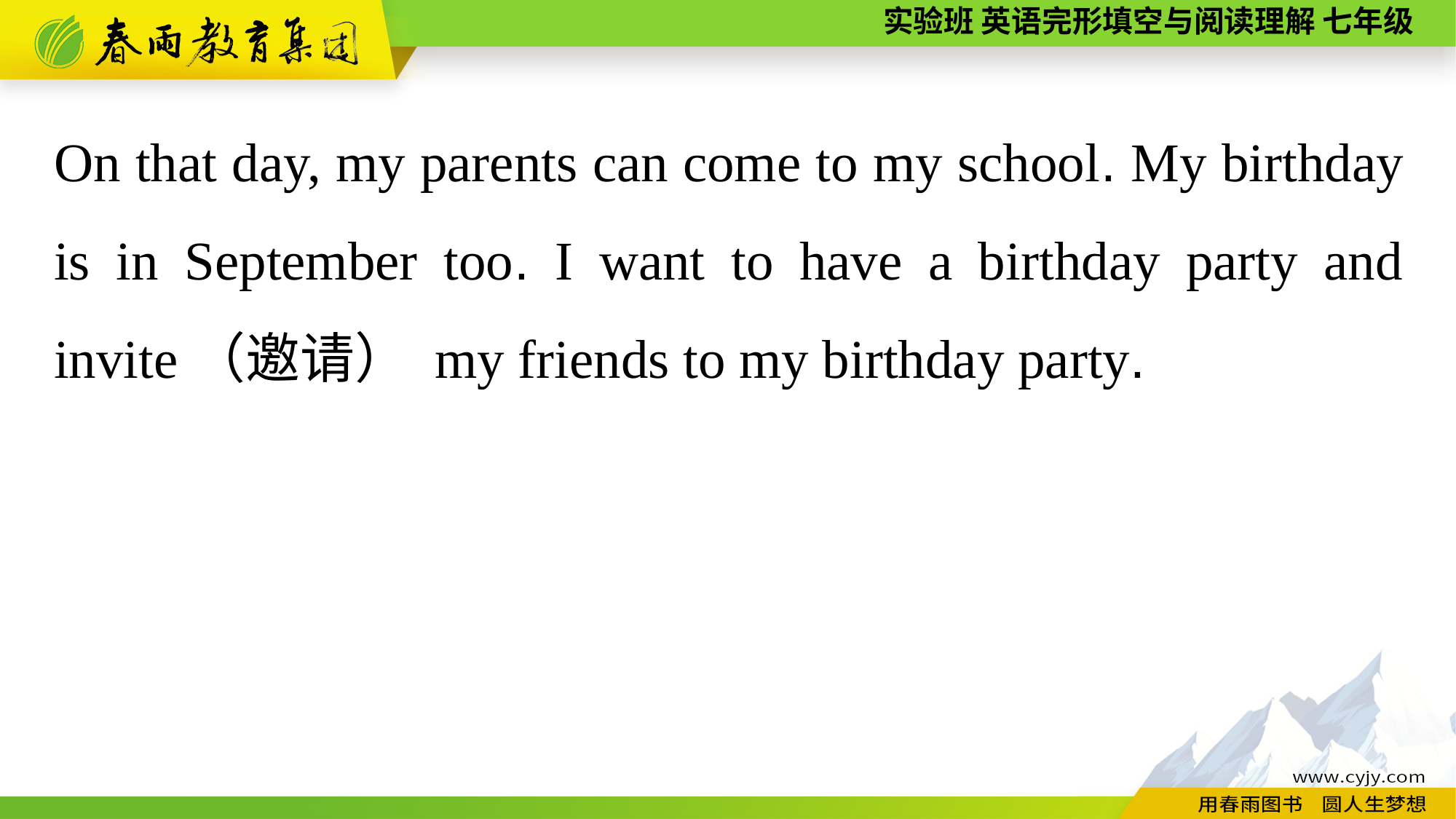

On that day, my parents can come to my school. My birthday is in September too. I want to have a birthday party and invite（邀请） my friends to my birthday party.